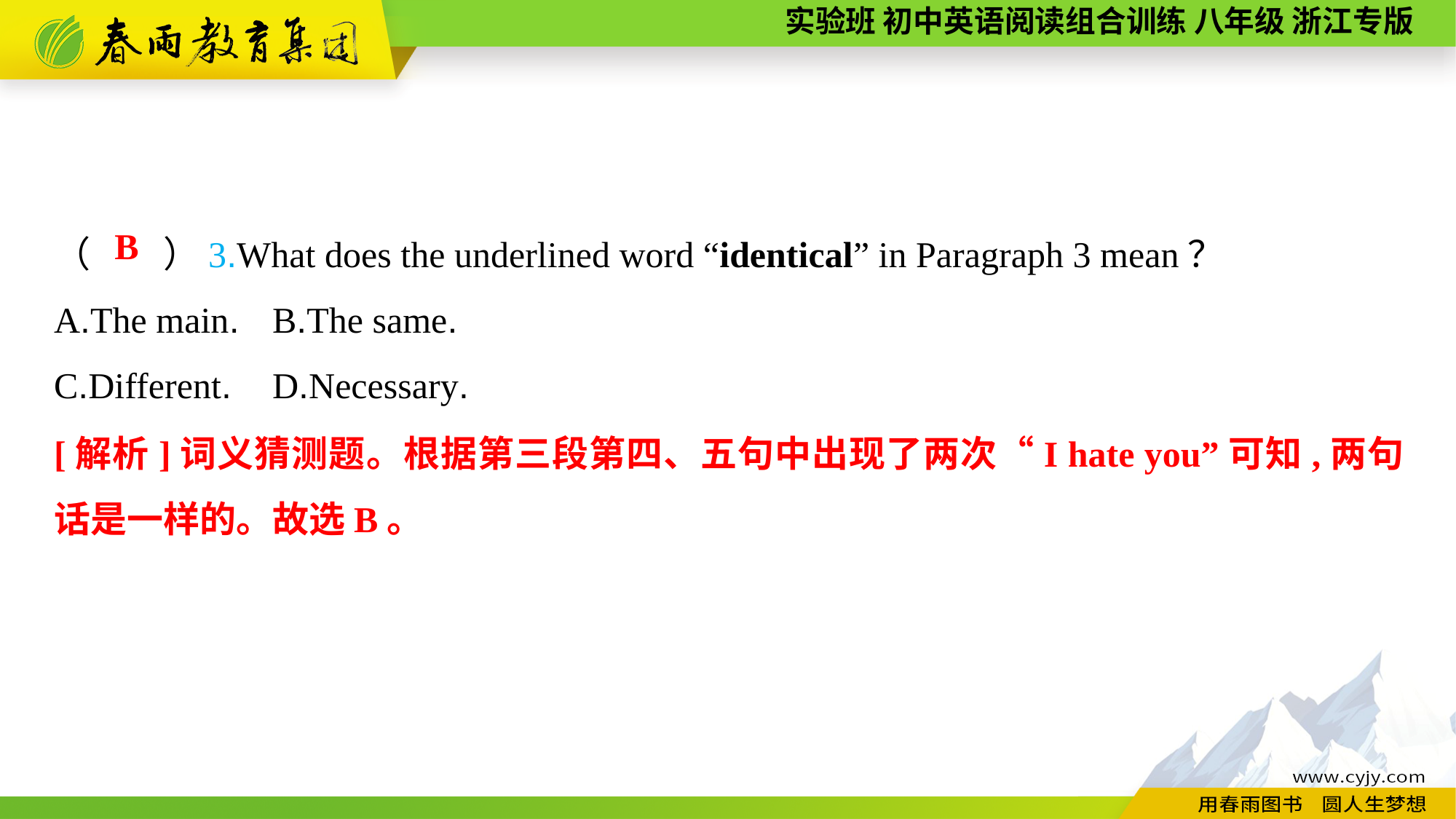

（　　）3.What does the underlined word “identical” in Paragraph 3 mean？
A.The main.	B.The same.
C.Different.	D.Necessary.
B
[解析]词义猜测题。根据第三段第四、五句中出现了两次“I hate you”可知,两句话是一样的。故选B。